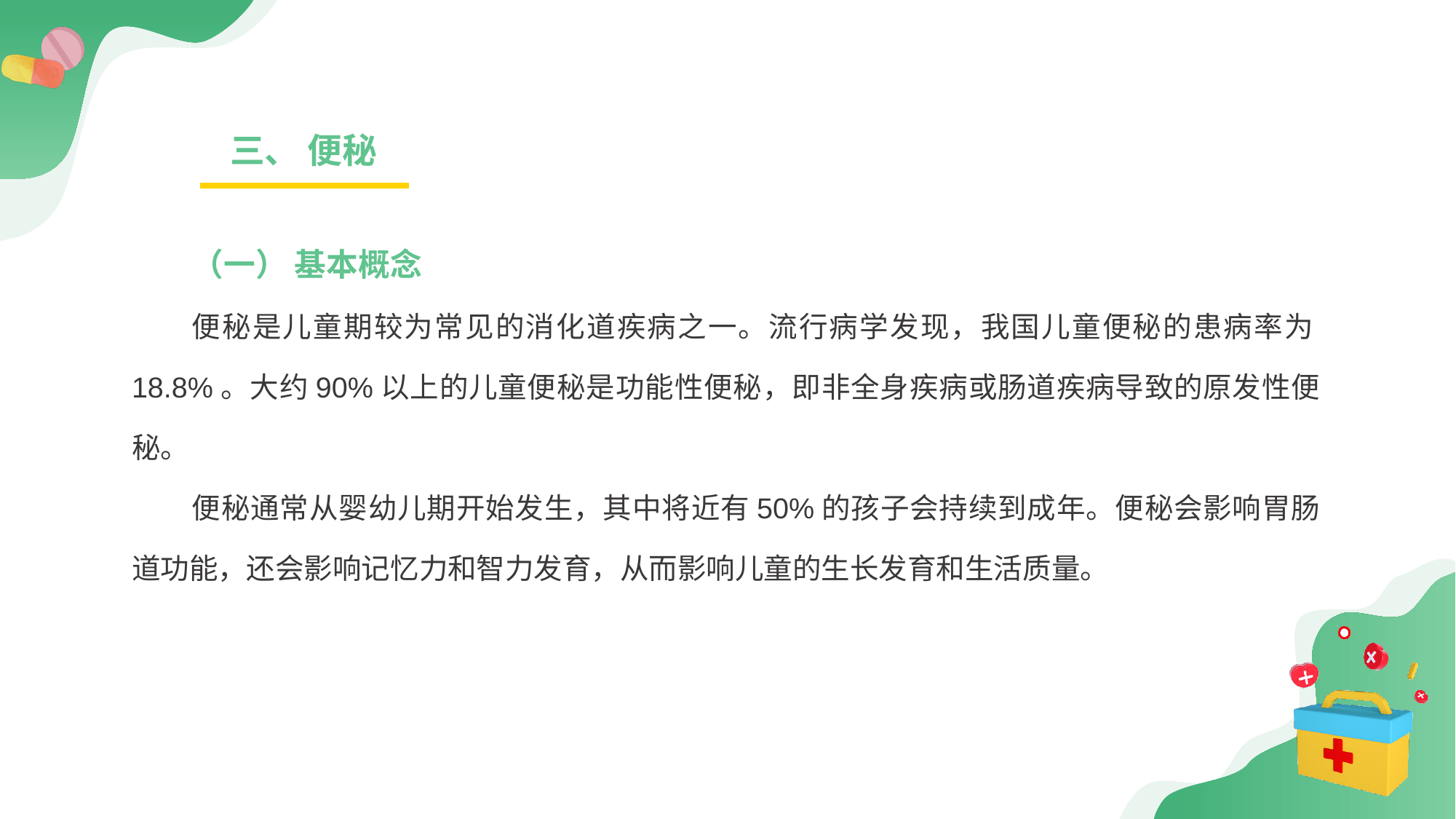

三、 便秘
（一） 基本概念
便秘是儿童期较为常见的消化道疾病之一。流行病学发现，我国儿童便秘的患病率为18.8%。大约90%以上的儿童便秘是功能性便秘，即非全身疾病或肠道疾病导致的原发性便秘。
便秘通常从婴幼儿期开始发生，其中将近有50%的孩子会持续到成年。便秘会影响胃肠道功能，还会影响记忆力和智力发育，从而影响儿童的生长发育和生活质量。